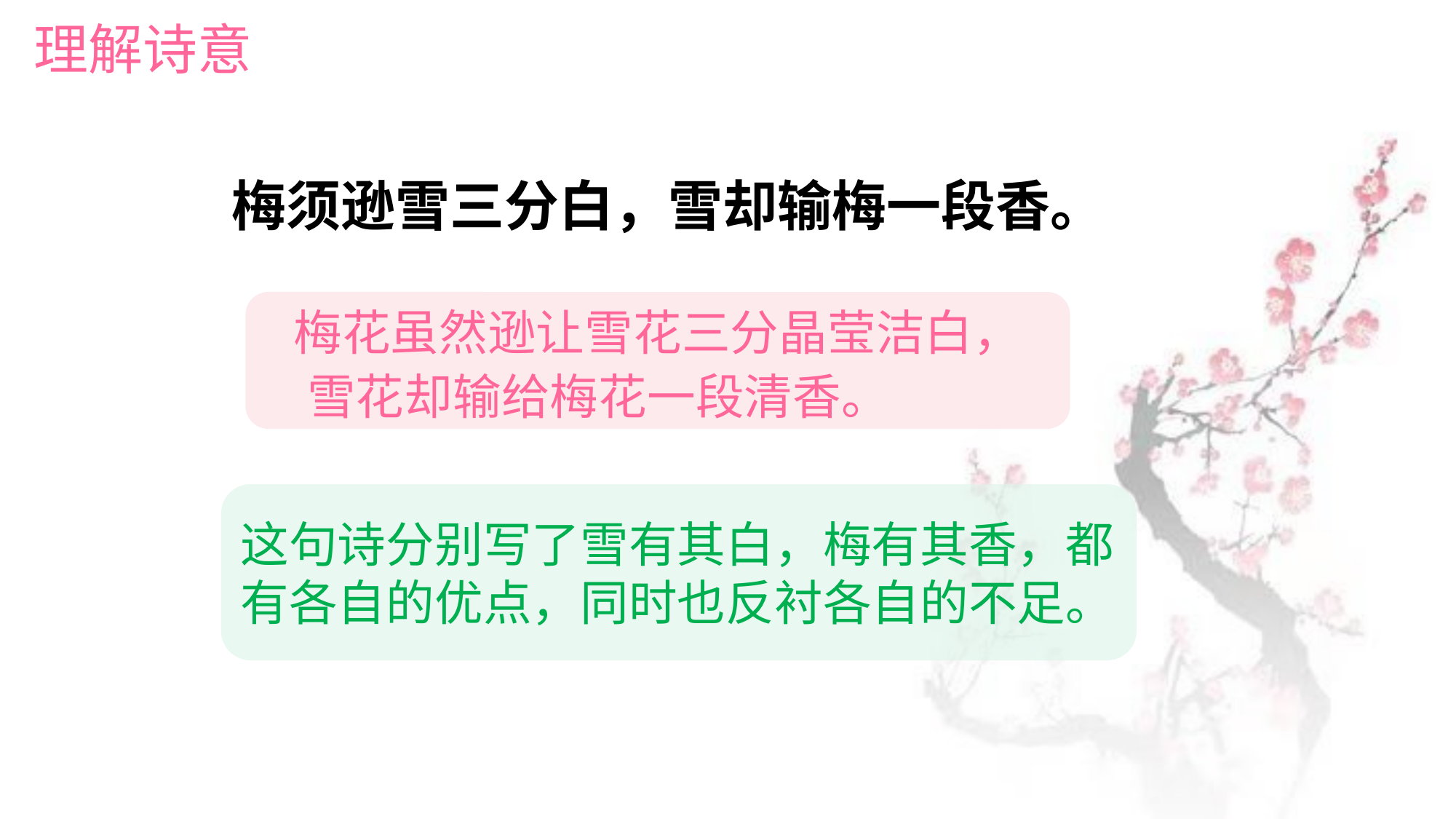

理解诗意
梅须逊雪三分白，雪却输梅一段香。
梅花虽然逊让雪花三分晶莹洁白，
   雪花却输给梅花一段清香。
这句诗分别写了雪有其白，梅有其香，都有各自的优点，同时也反衬各自的不足。